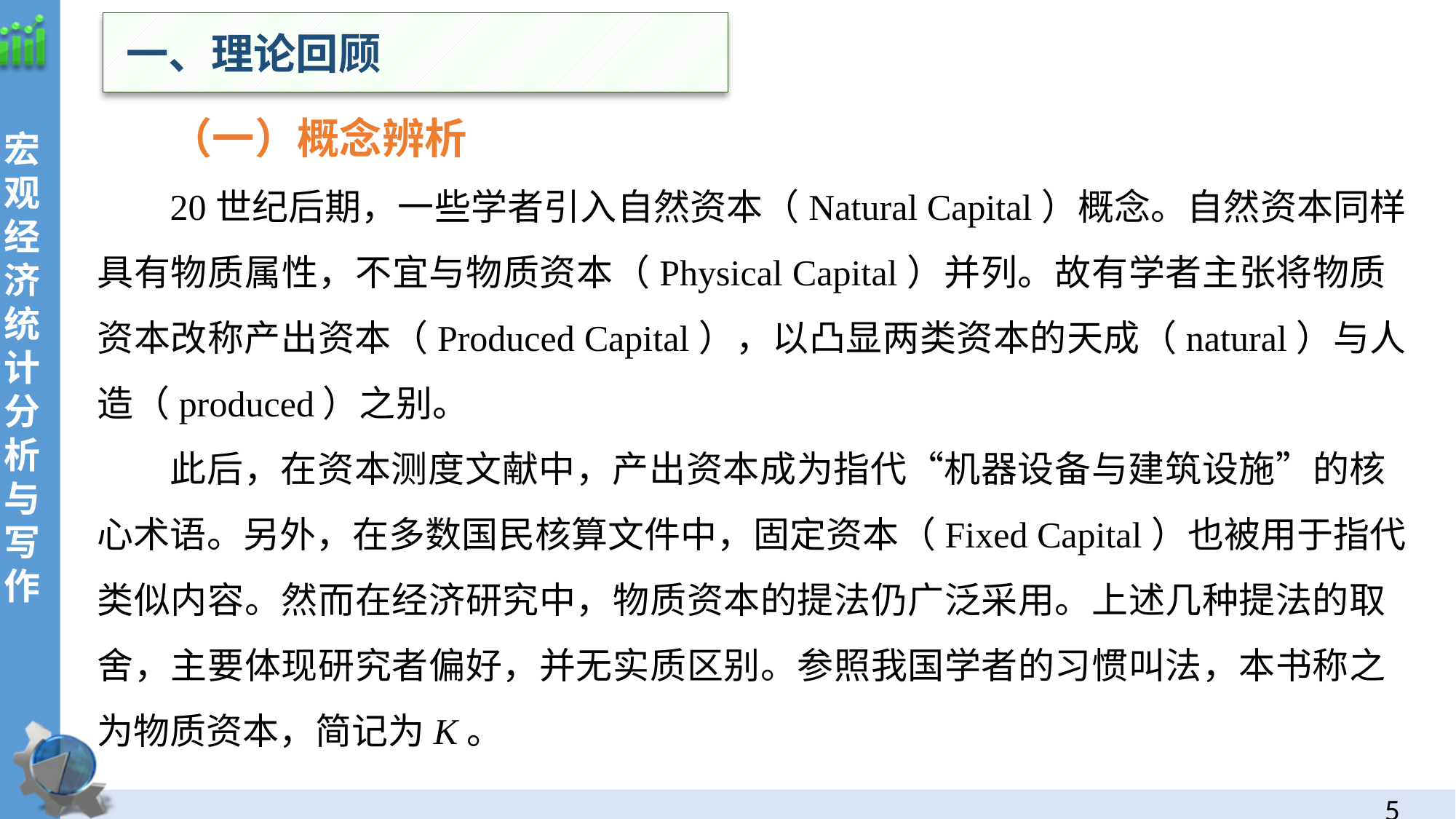

一、理论回顾
（一）概念辨析
20世纪后期，一些学者引入自然资本（Natural Capital）概念。自然资本同样具有物质属性，不宜与物质资本（Physical Capital）并列。故有学者主张将物质资本改称产出资本（Produced Capital），以凸显两类资本的天成（natural）与人造（produced）之别。
此后，在资本测度文献中，产出资本成为指代“机器设备与建筑设施”的核心术语。另外，在多数国民核算文件中，固定资本（Fixed Capital）也被用于指代类似内容。然而在经济研究中，物质资本的提法仍广泛采用。上述几种提法的取舍，主要体现研究者偏好，并无实质区别。参照我国学者的习惯叫法，本书称之为物质资本，简记为K。

5